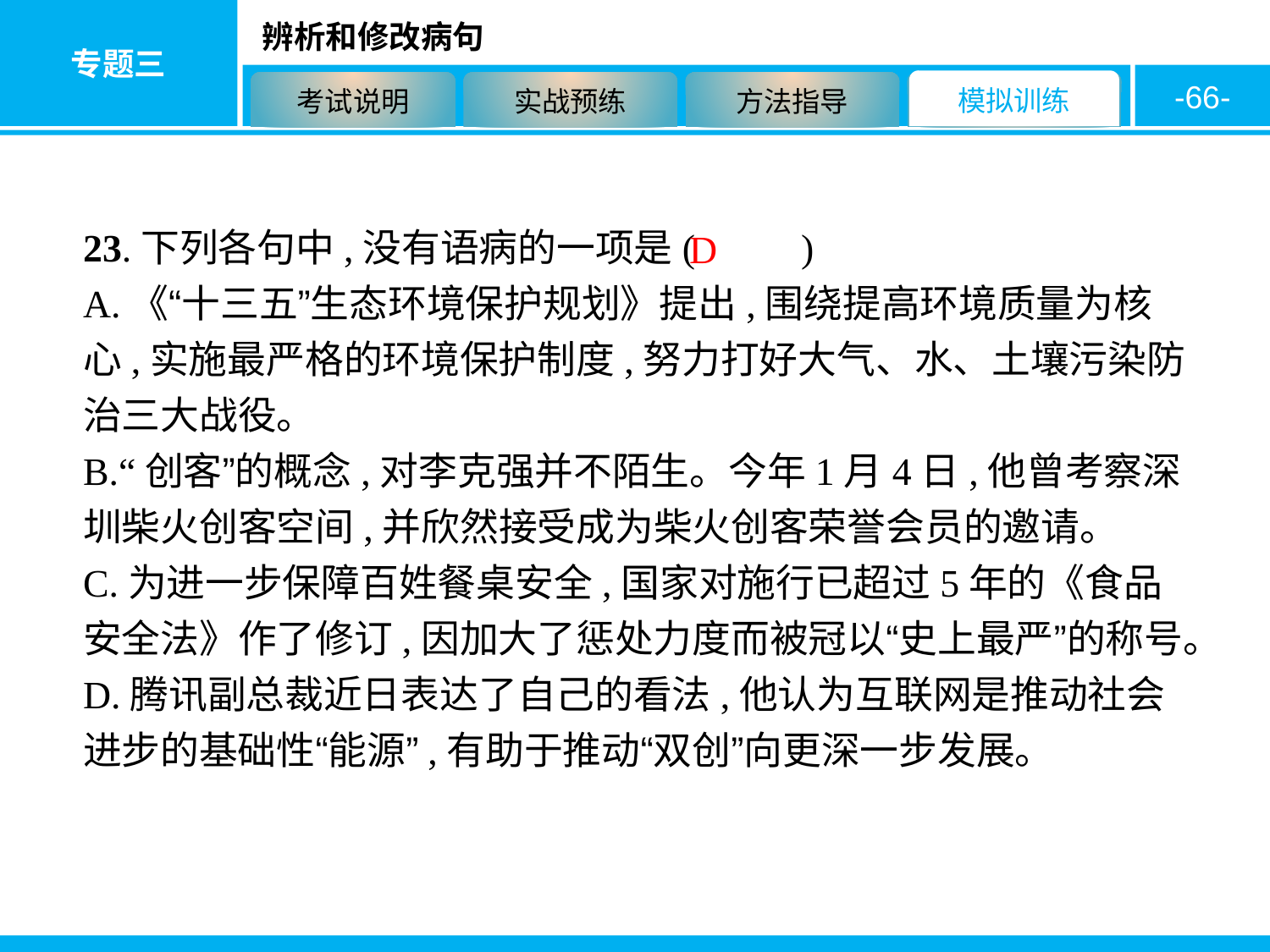

-66-
23.下列各句中,没有语病的一项是( 　　)
A.《“十三五”生态环境保护规划》提出,围绕提高环境质量为核心,实施最严格的环境保护制度,努力打好大气、水、土壤污染防治三大战役。
B.“创客”的概念,对李克强并不陌生。今年1月4日,他曾考察深圳柴火创客空间,并欣然接受成为柴火创客荣誉会员的邀请。
C.为进一步保障百姓餐桌安全,国家对施行已超过5年的《食品安全法》作了修订,因加大了惩处力度而被冠以“史上最严”的称号。
D.腾讯副总裁近日表达了自己的看法,他认为互联网是推动社会进步的基础性“能源”,有助于推动“双创”向更深一步发展。
D